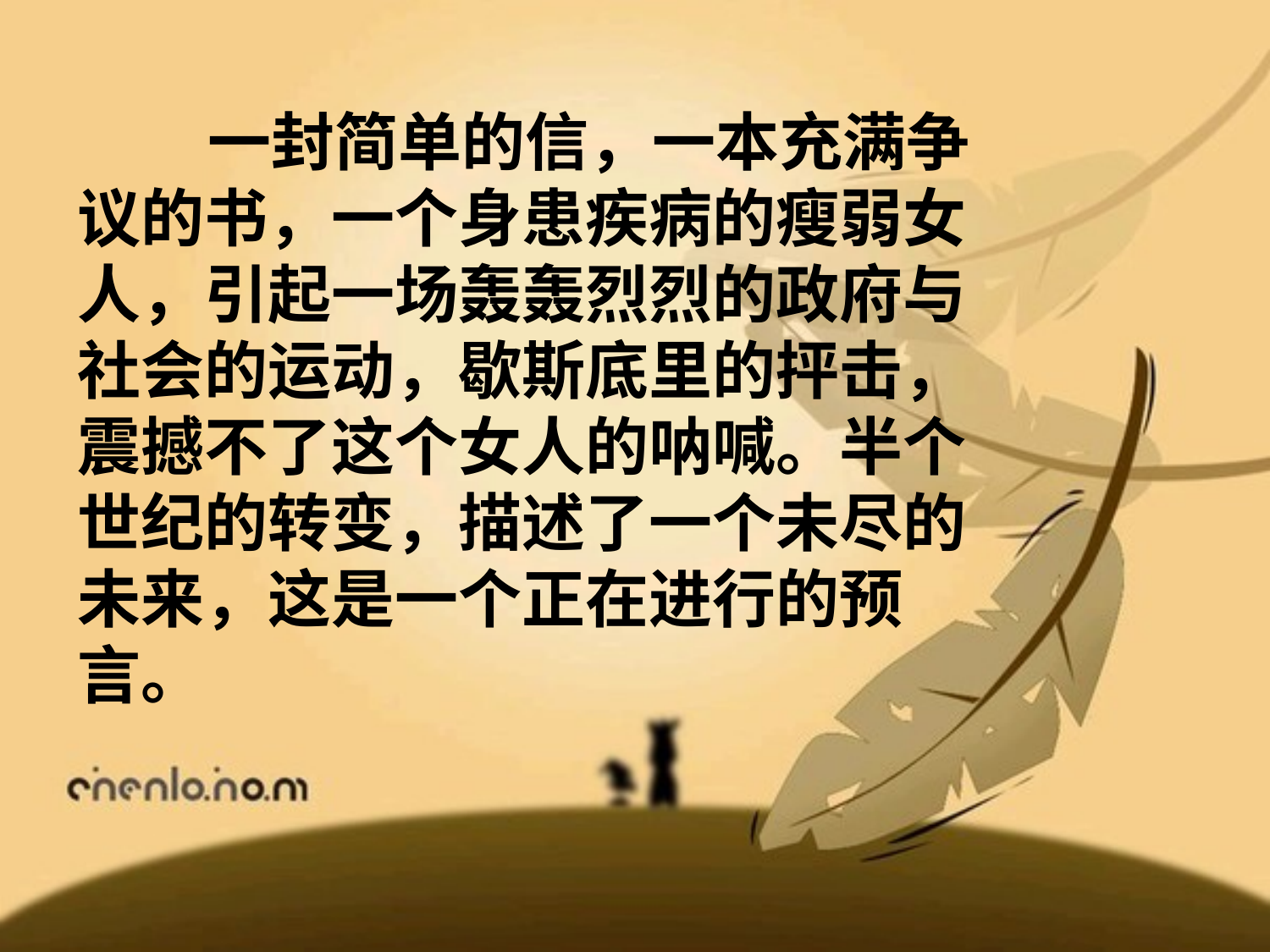

一封简单的信，一本充满争议的书，一个身患疾病的瘦弱女人，引起一场轰轰烈烈的政府与社会的运动，歇斯底里的抨击，震撼不了这个女人的呐喊。半个世纪的转变，描述了一个未尽的未来，这是一个正在进行的预言。